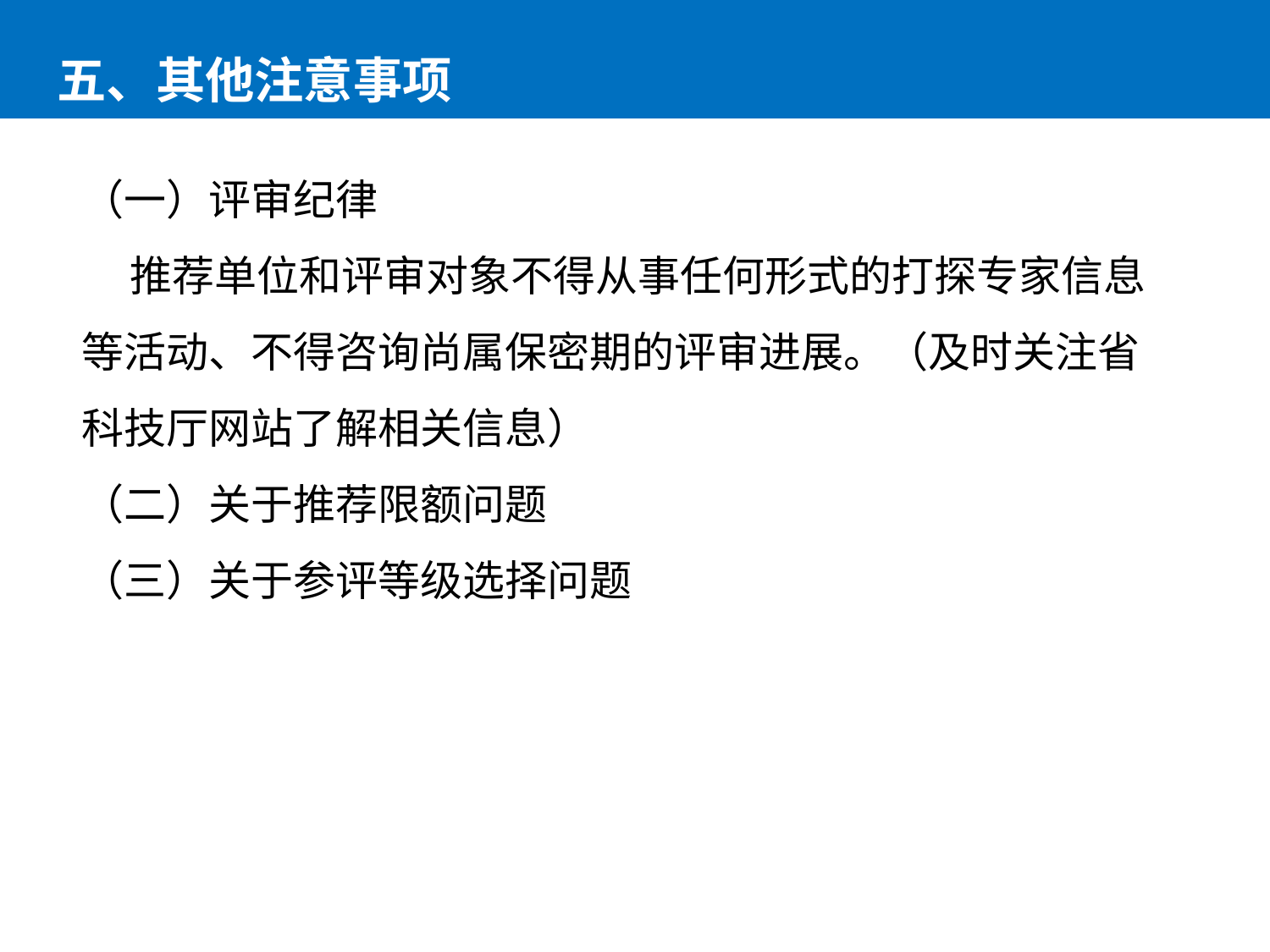

五、其他注意事项

（一）评审纪律
    推荐单位和评审对象不得从事任何形式的打探专家信息等活动、不得咨询尚属保密期的评审进展。（及时关注省科技厅网站了解相关信息）
（二）关于推荐限额问题
（三）关于参评等级选择问题